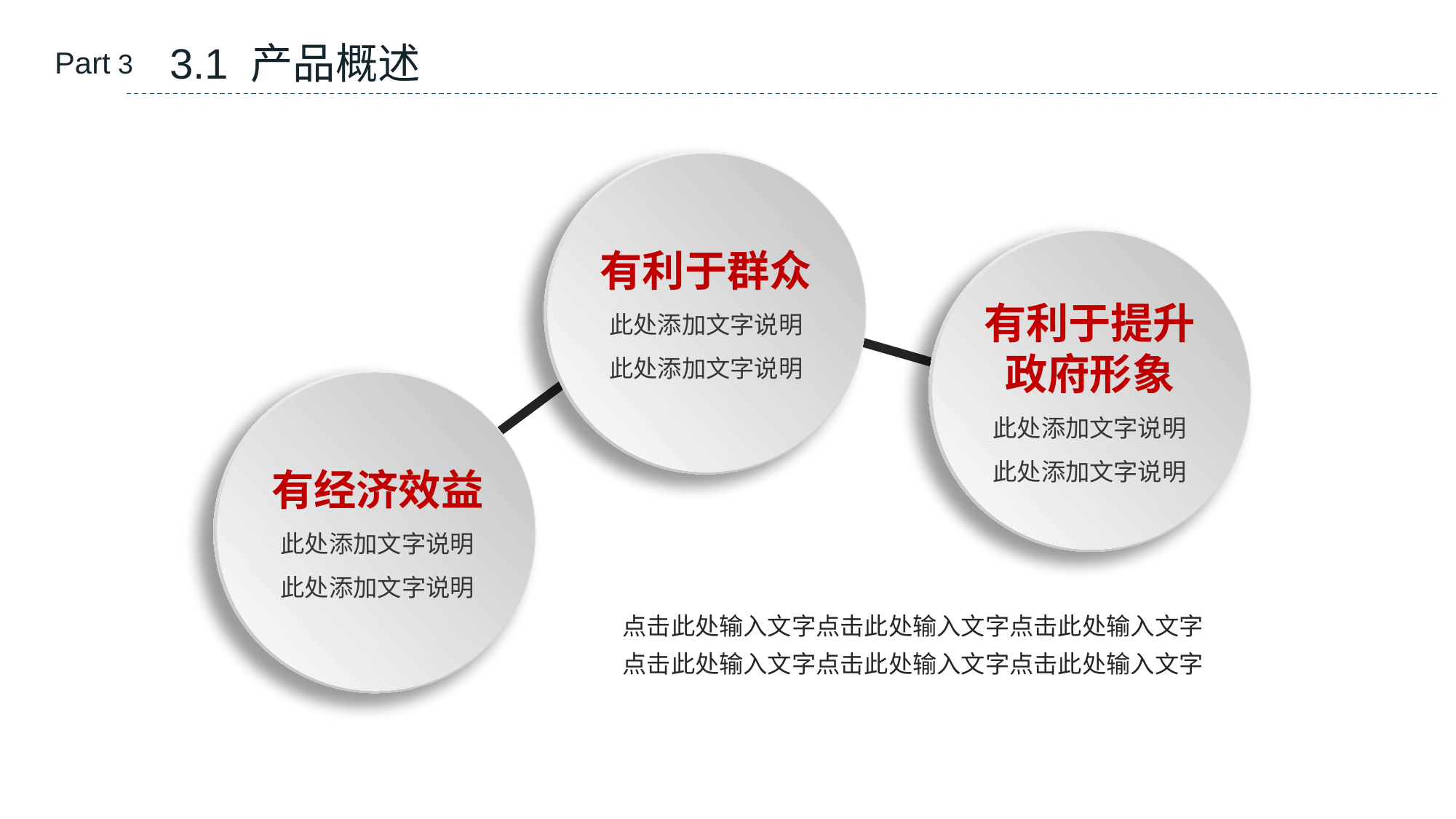

3.1 产品概述
Part 3

有利于群众
此处添加文字说明
此处添加文字说明

有利于提升
政府形象
此处添加文字说明
此处添加文字说明

有经济效益
此处添加文字说明
此处添加文字说明
点击此处输入文字点击此处输入文字点击此处输入文字
点击此处输入文字点击此处输入文字点击此处输入文字